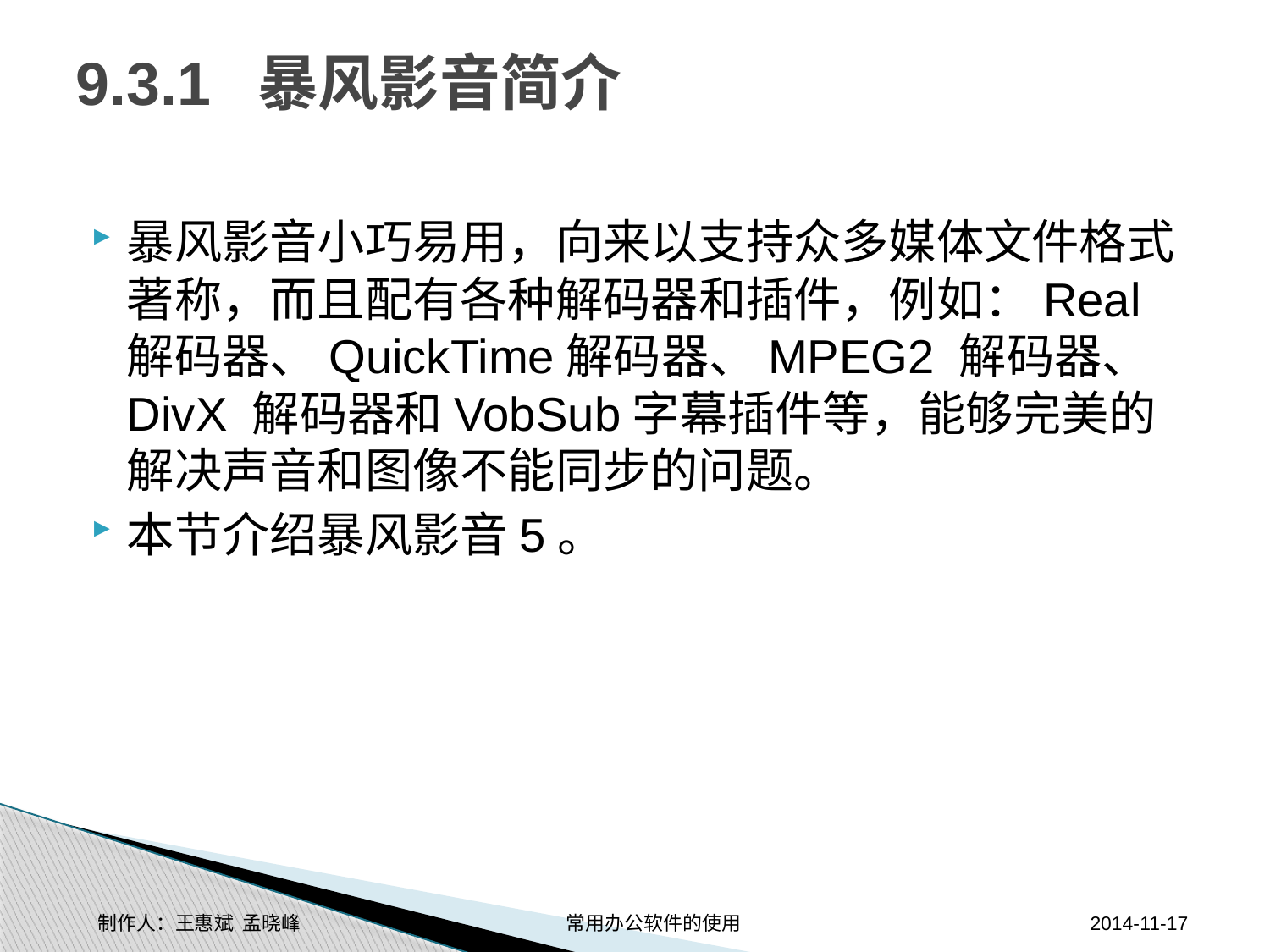

# 9.3.1  暴风影音简介
暴风影音小巧易用，向来以支持众多媒体文件格式著称，而且配有各种解码器和插件，例如：Real 解码器、QuickTime解码器、MPEG2 解码器、DivX 解码器和VobSub字幕插件等，能够完美的解决声音和图像不能同步的问题。
本节介绍暴风影音5。

制作人：王惠斌  孟晓峰                                                            常用办公软件的使用
2014-11-17